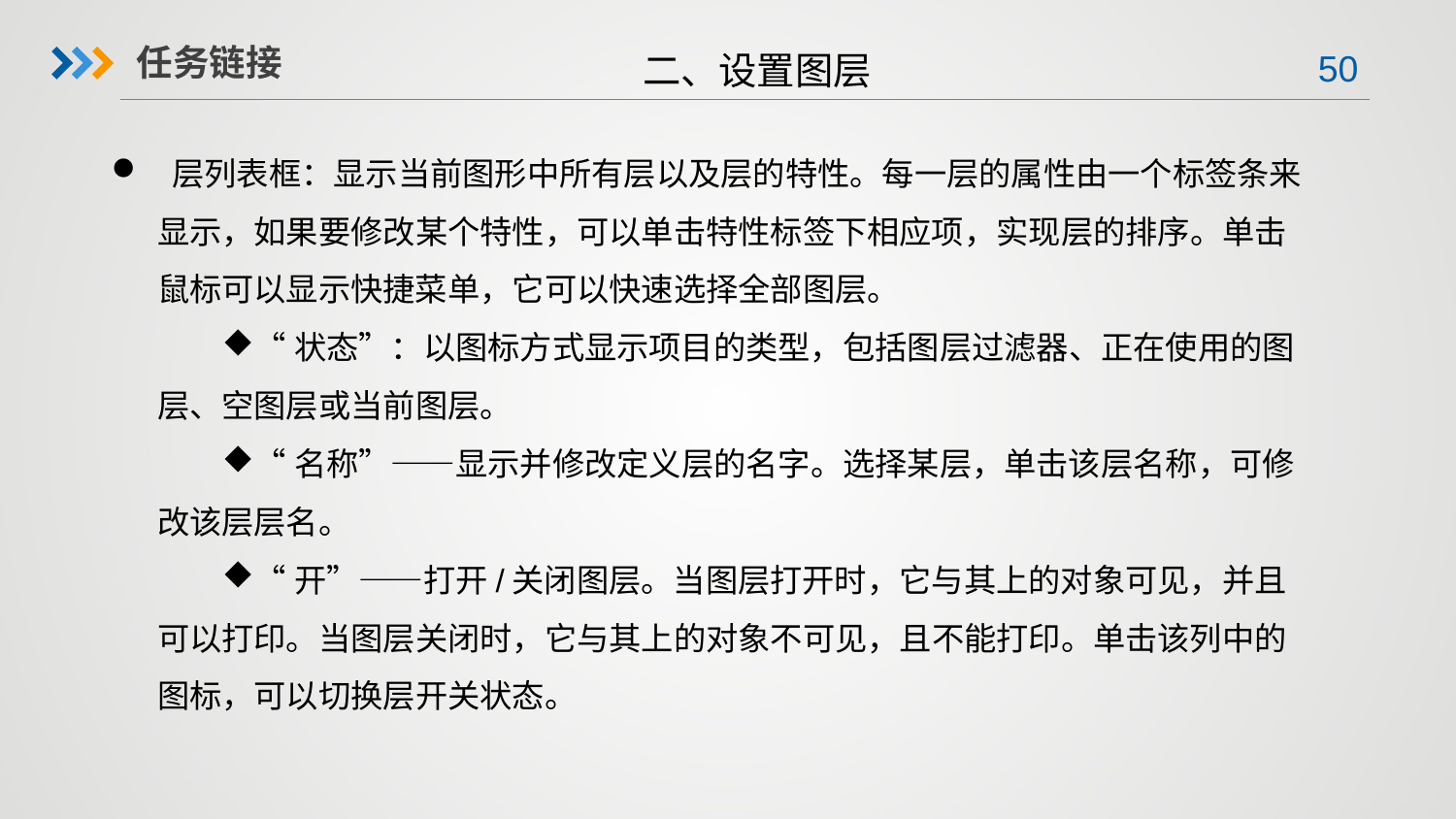

二、设置图层
任务链接
 层列表框：显示当前图形中所有层以及层的特性。每一层的属性由一个标签条来显示，如果要修改某个特性，可以单击特性标签下相应项，实现层的排序。单击鼠标可以显示快捷菜单，它可以快速选择全部图层。
“状态”：以图标方式显示项目的类型，包括图层过滤器、正在使用的图层、空图层或当前图层。
“名称”——显示并修改定义层的名字。选择某层，单击该层名称，可修改该层层名。
“开”——打开/关闭图层。当图层打开时，它与其上的对象可见，并且可以打印。当图层关闭时，它与其上的对象不可见，且不能打印。单击该列中的图标，可以切换层开关状态。